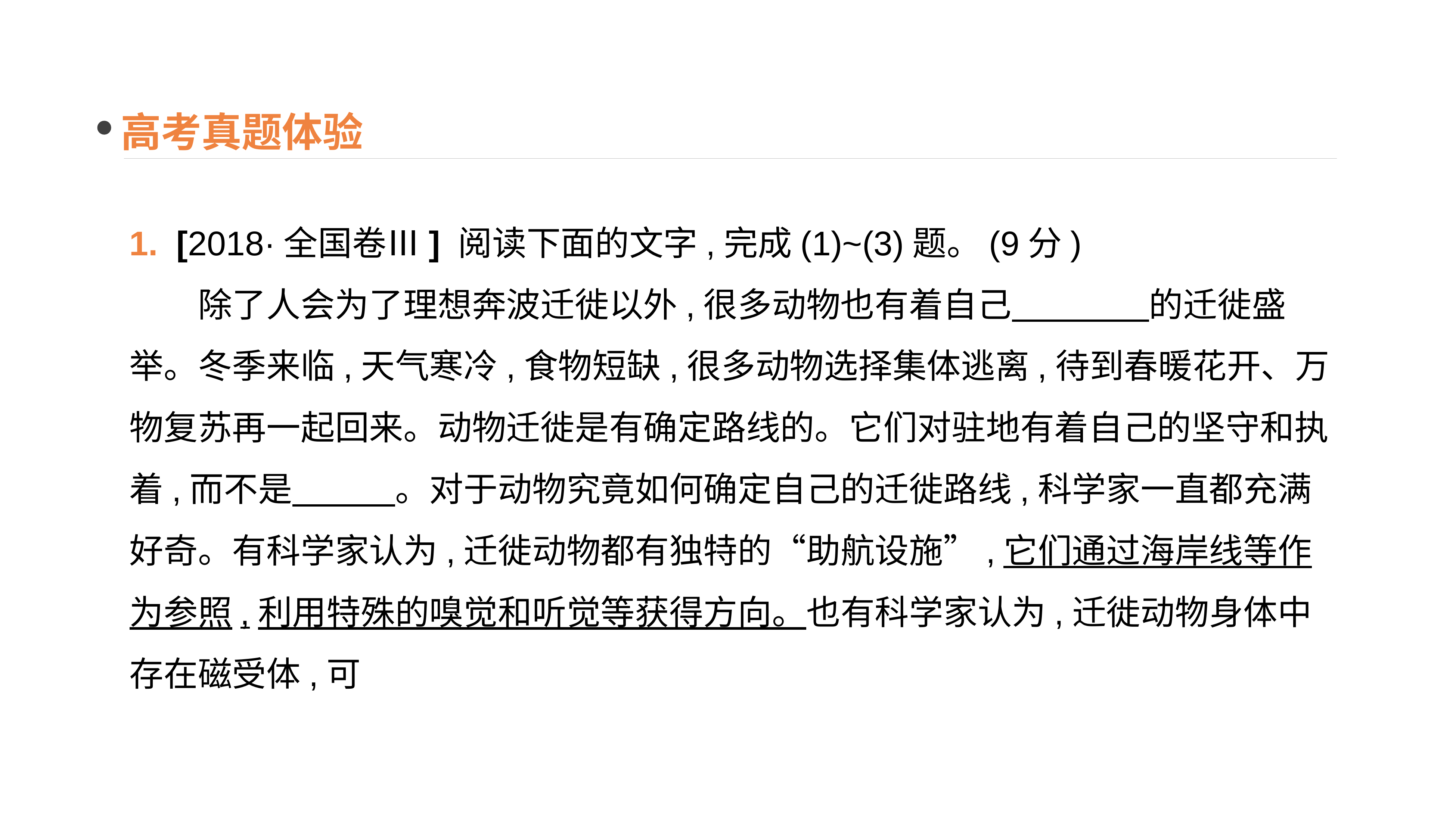

高考真题体验

1.  [2018·全国卷Ⅲ] 阅读下面的文字,完成(1)~(3)题。(9分)
　　除了人会为了理想奔波迁徙以外,很多动物也有着自己　　　　的迁徙盛举。冬季来临,天气寒冷,食物短缺,很多动物选择集体逃离,待到春暖花开、万物复苏再一起回来。动物迁徙是有确定路线的。它们对驻地有着自己的坚守和执着,而不是　　　。对于动物究竟如何确定自己的迁徙路线,科学家一直都充满好奇。有科学家认为,迁徙动物都有独特的“助航设施”,它们通过海岸线等作为参照,利用特殊的嗅觉和听觉等获得方向。也有科学家认为,迁徙动物身体中存在磁受体,可